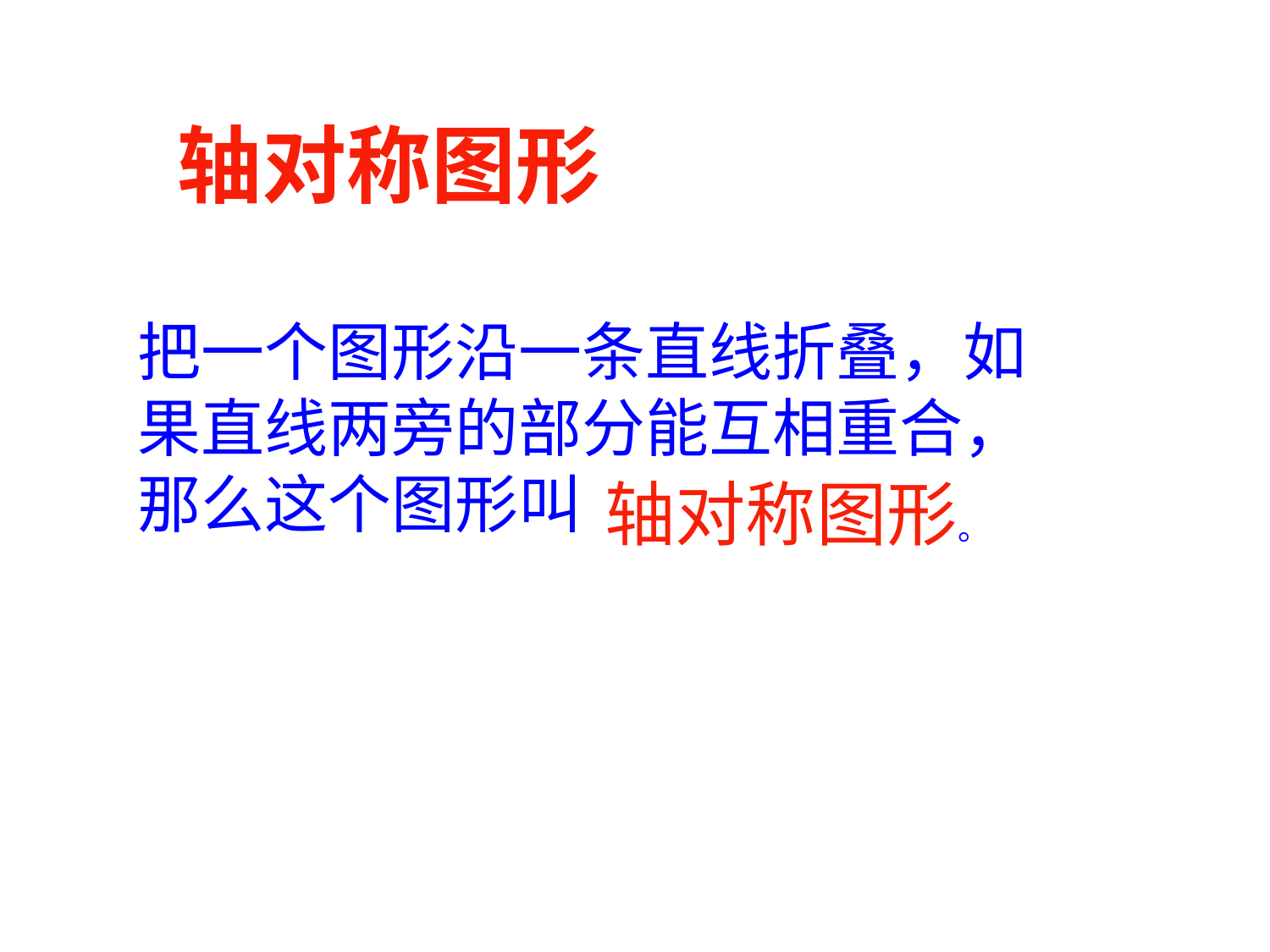

轴对称图形
把一个图形沿一条直线折叠，如果直线两旁的部分能互相重合，那么这个图形叫
轴对称图形。